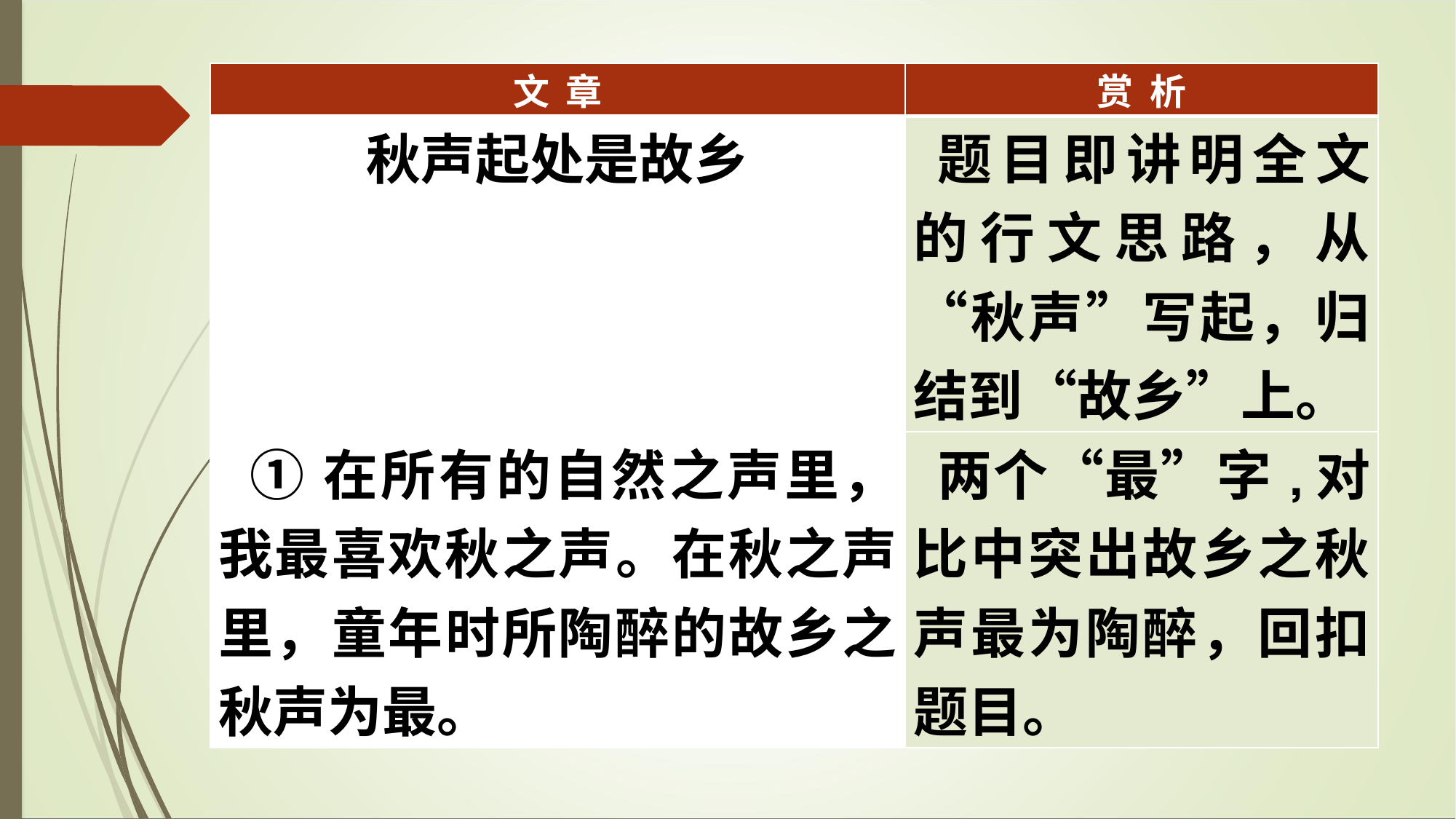

| 文 章 | 赏 析 |
| --- | --- |
| 秋声起处是故乡 | 题目即讲明全文的行文思路，从“秋声”写起，归结到“故乡”上。 |
| ①在所有的自然之声里，我最喜欢秋之声。在秋之声里，童年时所陶醉的故乡之秋声为最。 | 两个“最”字,对比中突出故乡之秋声最为陶醉，回扣题目。 |